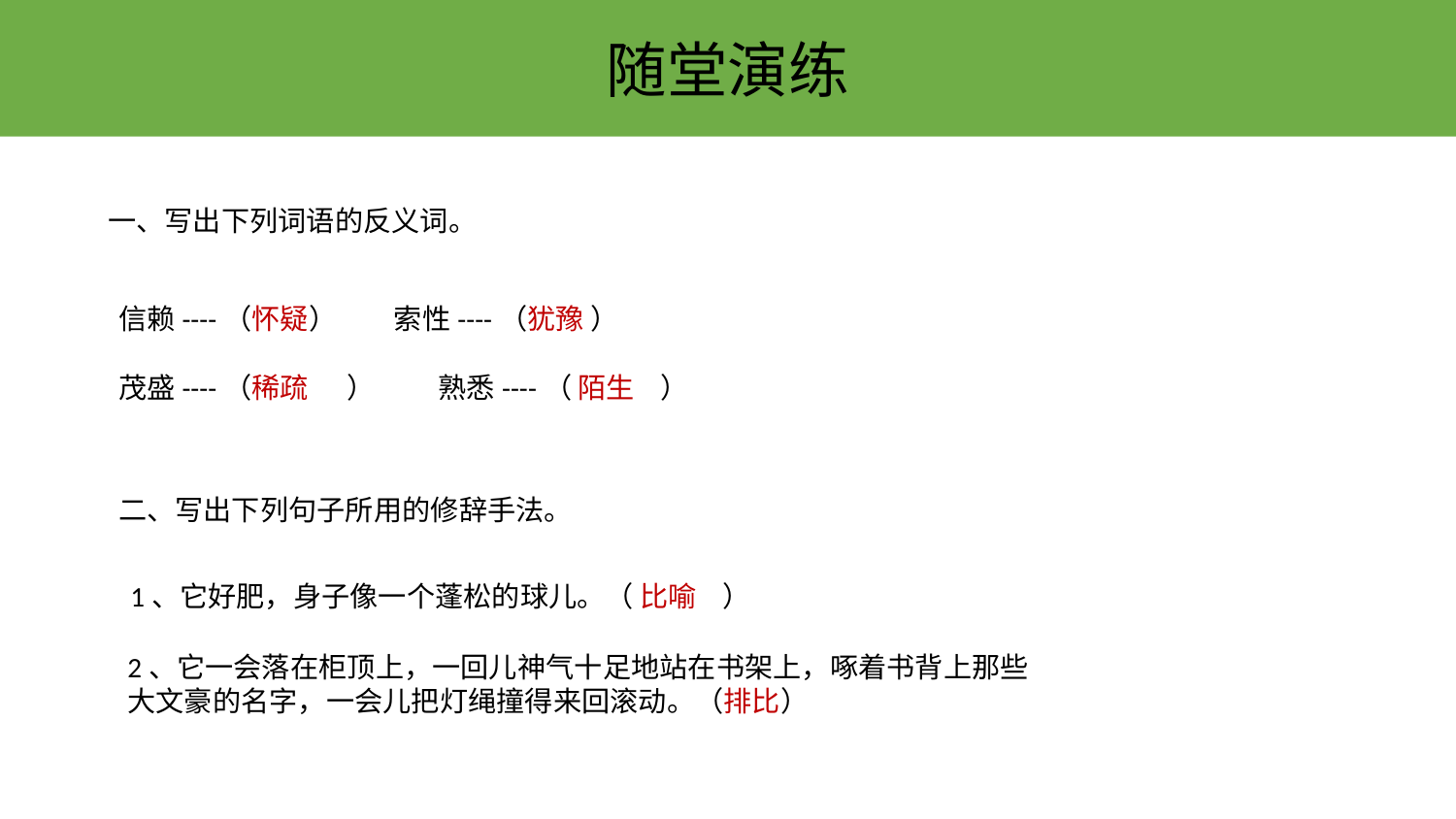

随堂演练
一、写出下列词语的反义词。
信赖----（怀疑）         索性----（犹豫 ）

茂盛----（稀疏      ）          熟悉----（ 陌生    ）
二、写出下列句子所用的修辞手法。
1、它好肥，身子像一个蓬松的球儿。（ 比喻    ）
2、它一会落在柜顶上，一回儿神气十足地站在书架上，啄着书背上那些大文豪的名字，一会儿把灯绳撞得来回滚动。（排比）